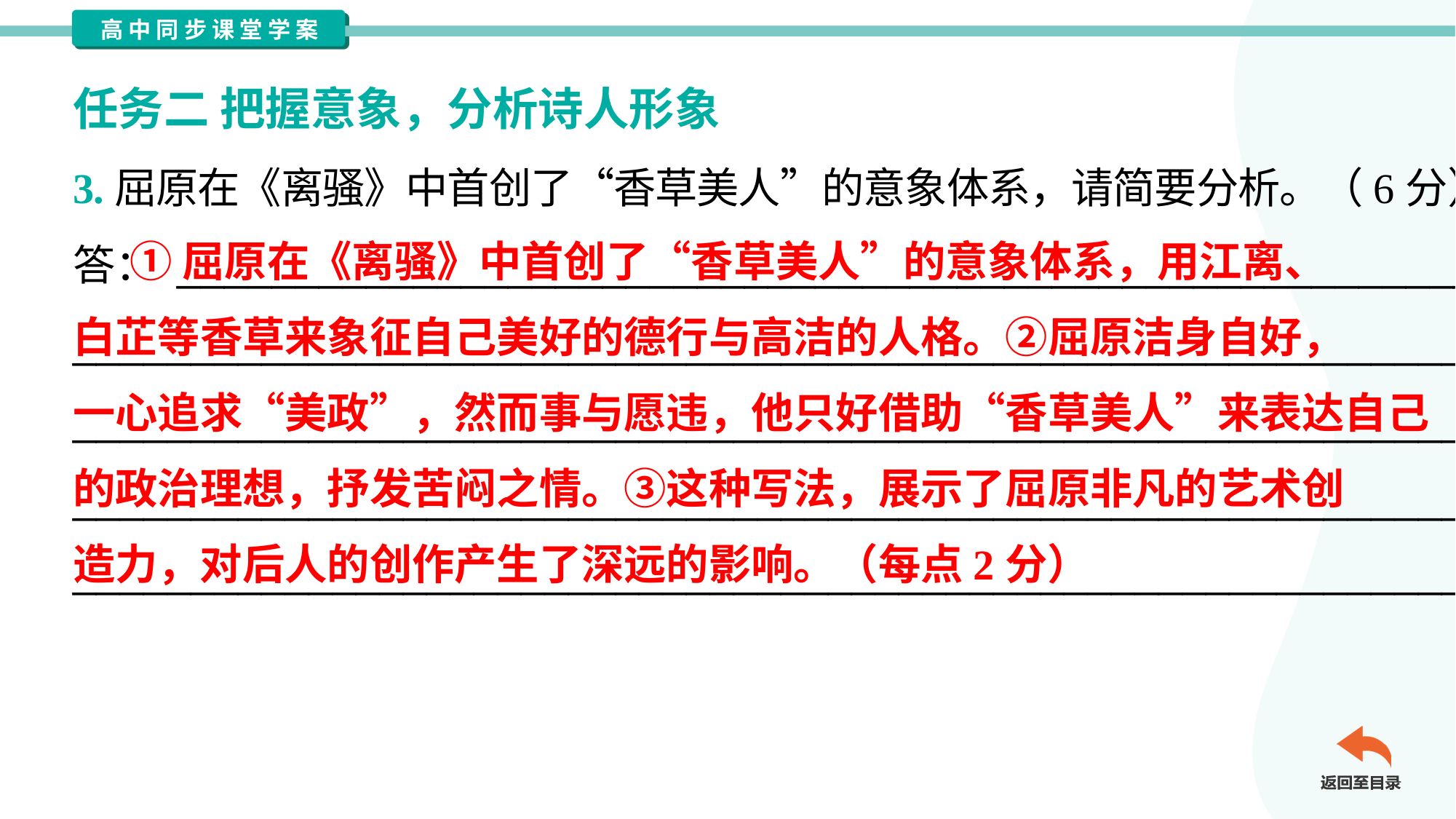

任务二 把握意象，分析诗人形象
3.屈原在《离骚》中首创了“香草美人”的意象体系，请简要分析。（6分）
答： ________________________________________________________
_____________________________________________________________
_____________________________________________________________
_____________________________________________________________
_____________________________________________________________
      ①屈原在《离骚》中首创了“香草美人”的意象体系，用江离、
白芷等香草来象征自己美好的德行与高洁的人格。②屈原洁身自好，
一心追求“美政”，然而事与愿违，他只好借助“香草美人”来表达自己
的政治理想，抒发苦闷之情。③这种写法，展示了屈原非凡的艺术创
造力，对后人的创作产生了深远的影响。（每点2分）